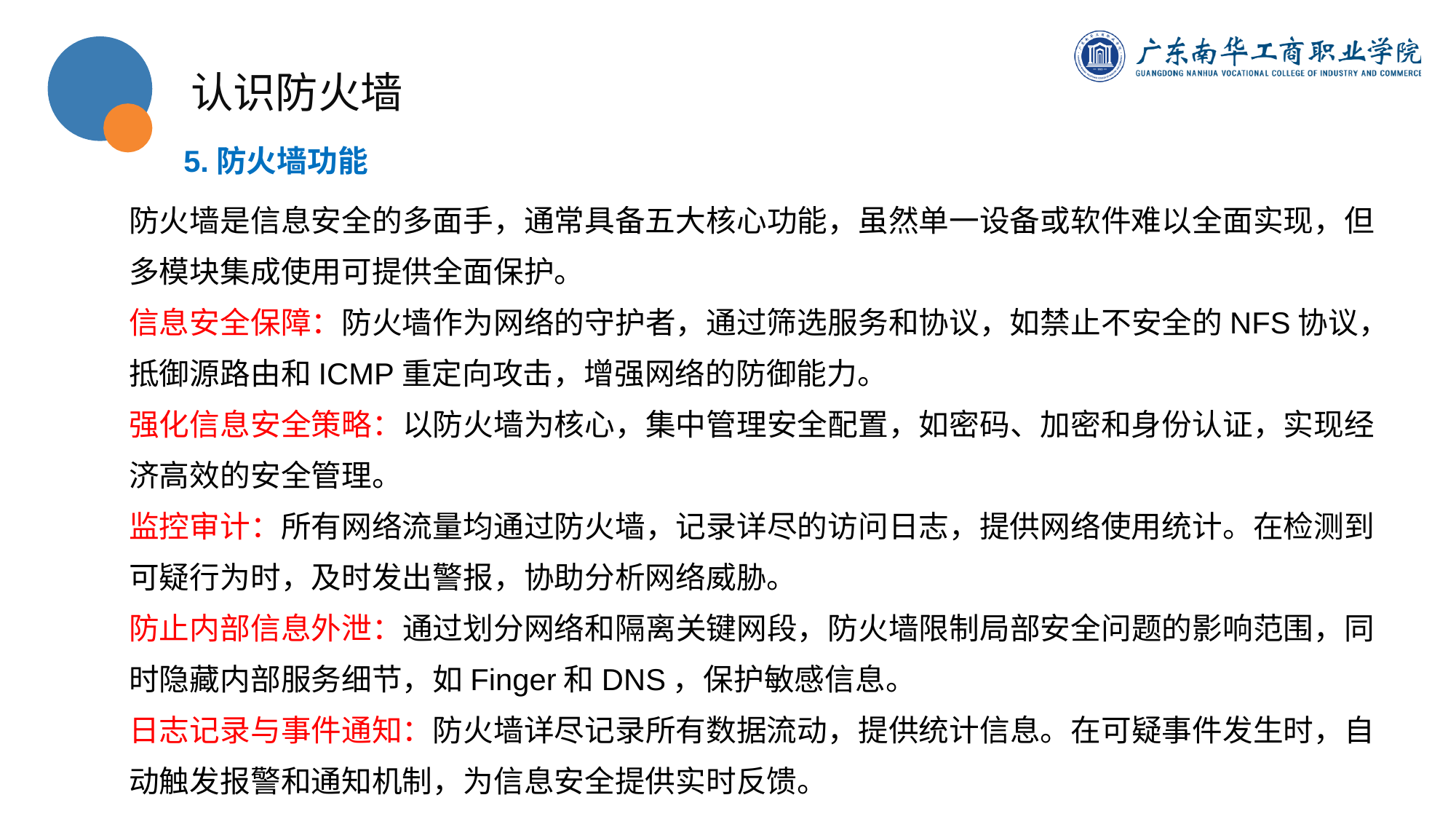

认识防火墙

5.防火墙功能
防火墙是信息安全的多面手，通常具备五大核心功能，虽然单一设备或软件难以全面实现，但多模块集成使用可提供全面保护。
信息安全保障：防火墙作为网络的守护者，通过筛选服务和协议，如禁止不安全的NFS协议，抵御源路由和ICMP重定向攻击，增强网络的防御能力。
强化信息安全策略：以防火墙为核心，集中管理安全配置，如密码、加密和身份认证，实现经济高效的安全管理。
监控审计：所有网络流量均通过防火墙，记录详尽的访问日志，提供网络使用统计。在检测到可疑行为时，及时发出警报，协助分析网络威胁。
防止内部信息外泄：通过划分网络和隔离关键网段，防火墙限制局部安全问题的影响范围，同时隐藏内部服务细节，如Finger和DNS，保护敏感信息。
日志记录与事件通知：防火墙详尽记录所有数据流动，提供统计信息。在可疑事件发生时，自动触发报警和通知机制，为信息安全提供实时反馈。